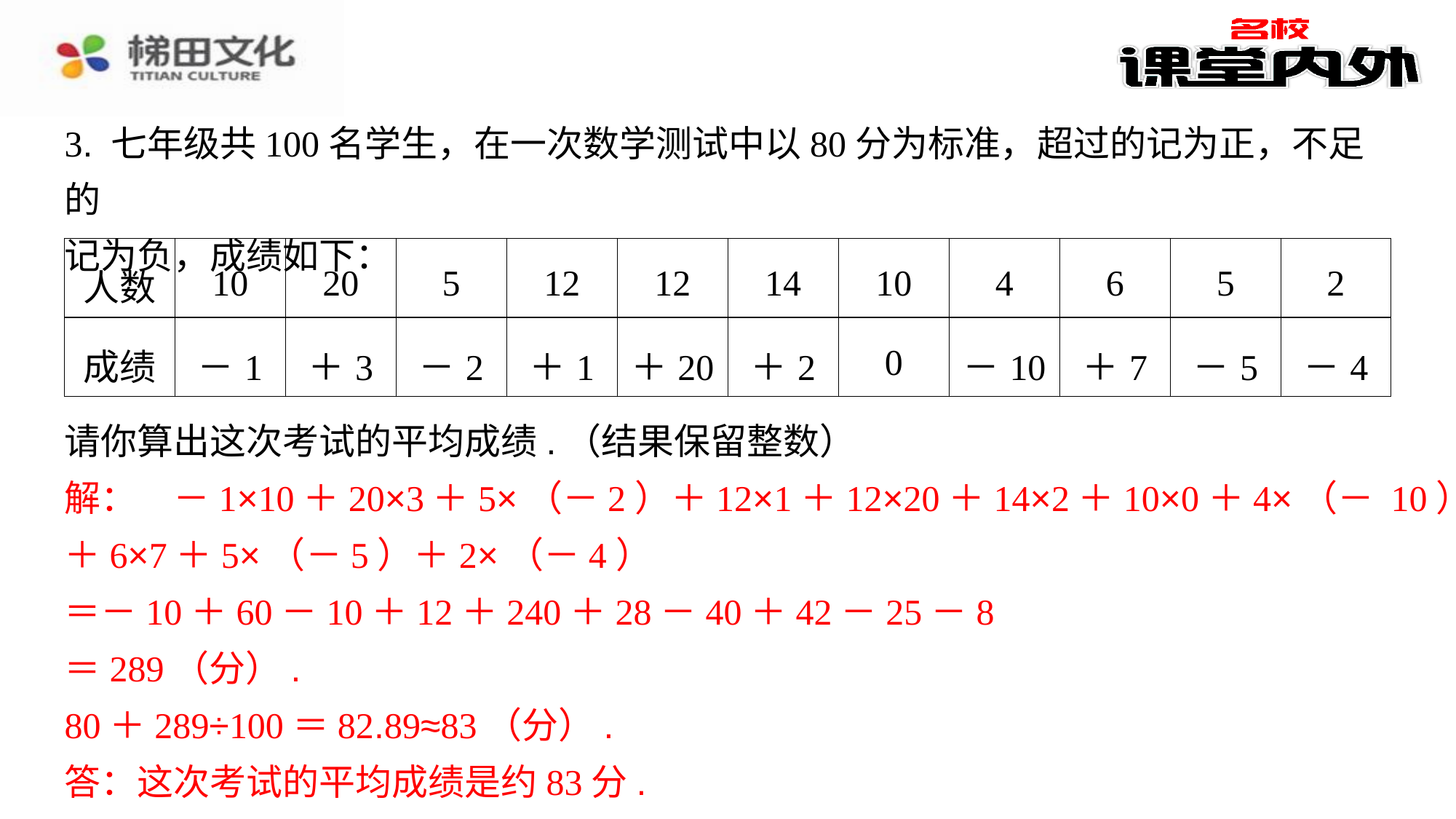

3. 七年级共100名学生，在一次数学测试中以80分为标准，超过的记为正，不足的
记为负，成绩如下：
| 人数 | 10 | 20 | 5 | 12 | 12 | 14 | 10 | 4 | 6 | 5 | 2 |
| --- | --- | --- | --- | --- | --- | --- | --- | --- | --- | --- | --- |
| 成绩 | －1 | ＋3 | －2 | ＋1 | ＋20 | ＋2 | 0 | －10 | ＋7 | －5 | －4 |
请你算出这次考试的平均成绩.（结果保留整数）
解：　－1×10＋20×3＋5×（－2）＋12×1＋12×20＋14×2＋10×0＋4×（－
10）＋6×7＋5×（－5）＋2×（－4）
＝－10＋60－10＋12＋240＋28－40＋42－25－8
＝289（分）.
80＋289÷100＝82.89≈83（分）.
答：这次考试的平均成绩是约83分.
解：　－1×10＋20×3＋5×（－2）＋12×1＋12×20＋14×2＋10×0＋4×（－ 10）
＋6×7＋5×（－5）＋2×（－4）
＝－10＋60－10＋12＋240＋28－40＋42－25－8
＝289（分）.
80＋289÷100＝82.89≈83（分）.
答：这次考试的平均成绩是约83分.